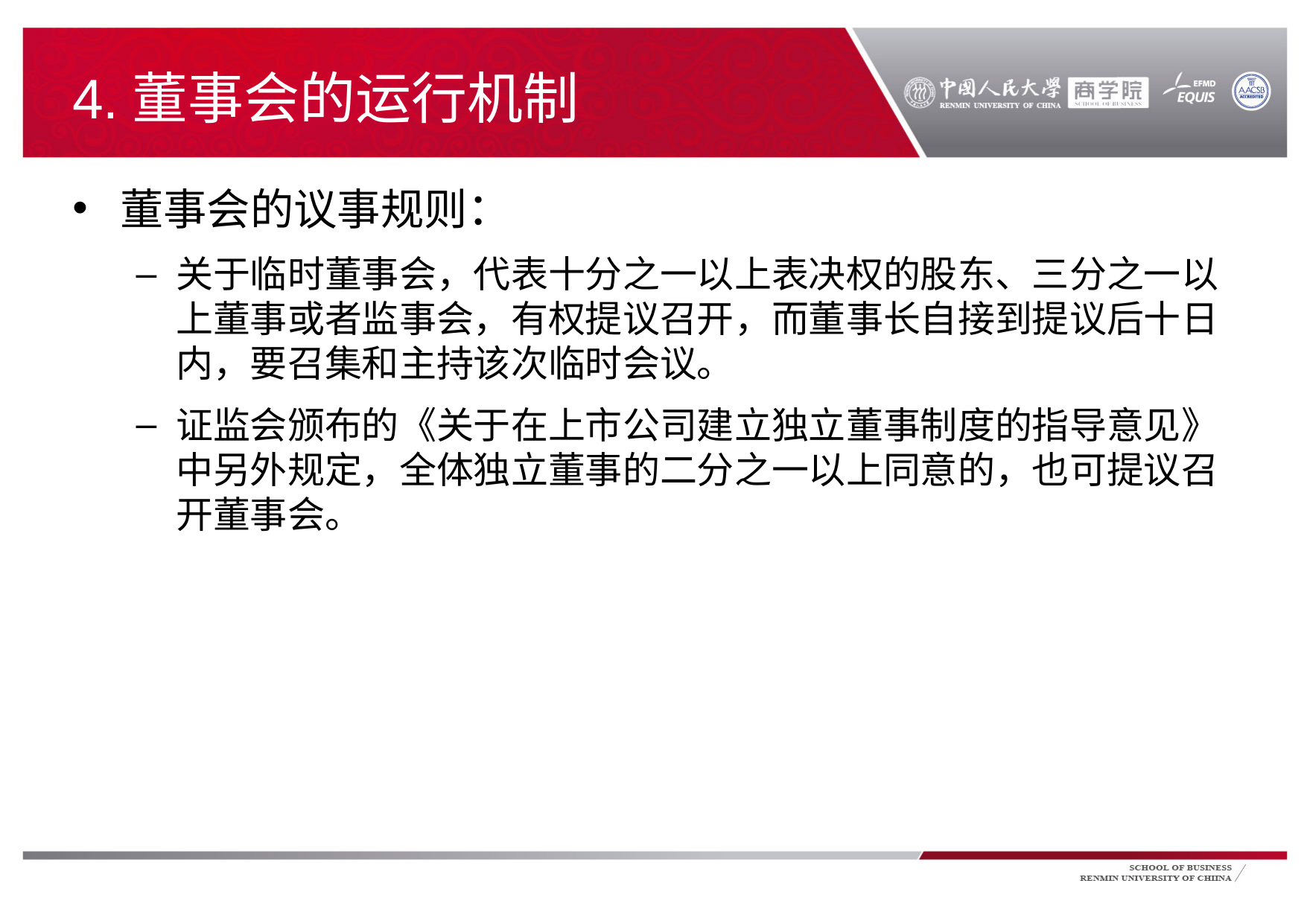

# 4.董事会的运行机制
董事会的议事规则：
关于临时董事会，代表十分之一以上表决权的股东、三分之一以上董事或者监事会，有权提议召开，而董事长自接到提议后十日内，要召集和主持该次临时会议。
证监会颁布的《关于在上市公司建立独立董事制度的指导意见》中另外规定，全体独立董事的二分之一以上同意的，也可提议召开董事会。